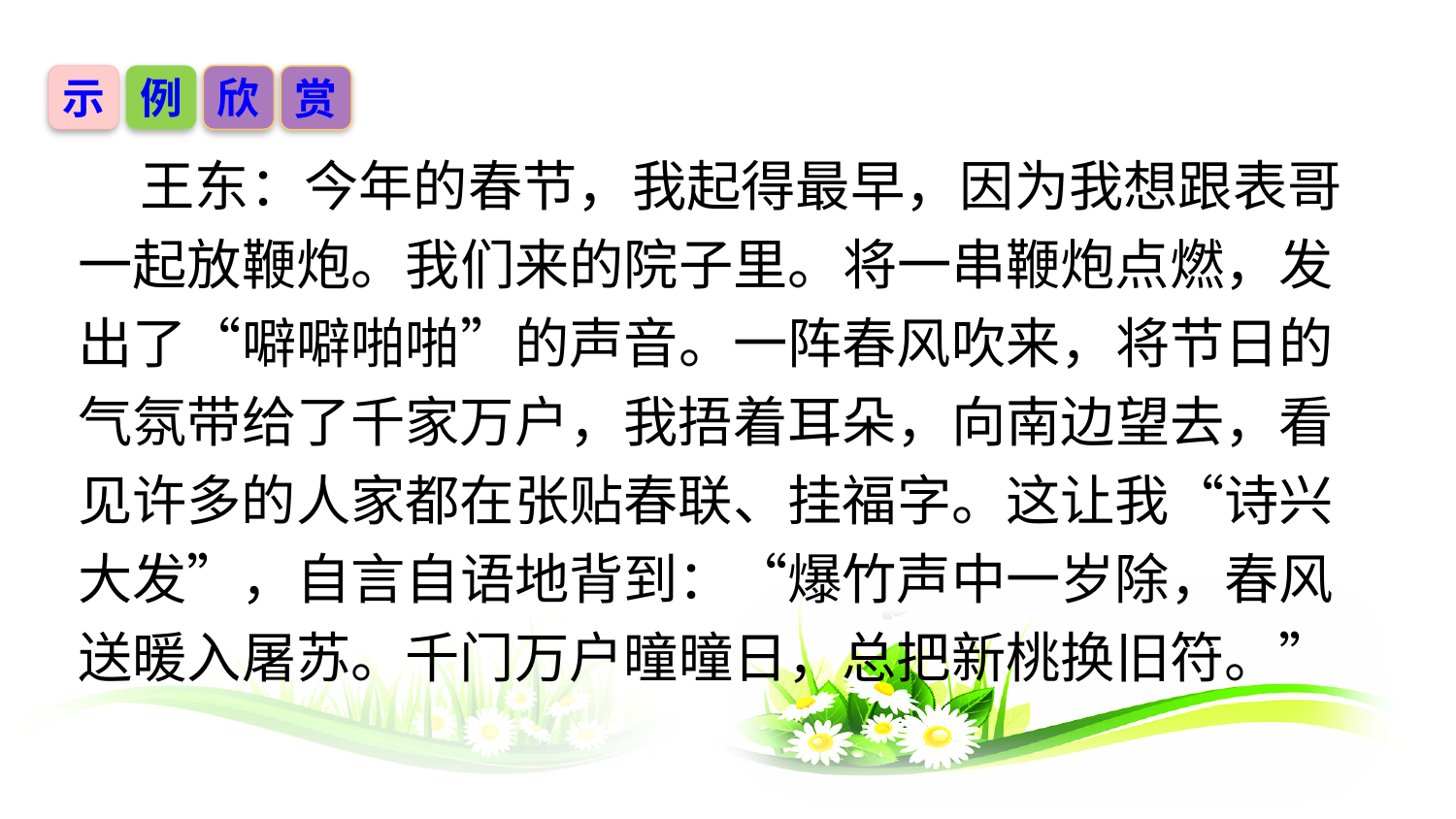

示
例
欣
赏
    王东：今年的春节，我起得最早，因为我想跟表哥一起放鞭炮。我们来的院子里。将一串鞭炮点燃，发出了“噼噼啪啪”的声音。一阵春风吹来，将节日的气氛带给了千家万户，我捂着耳朵，向南边望去，看见许多的人家都在张贴春联、挂福字。这让我“诗兴大发”，自言自语地背到：“爆竹声中一岁除，春风送暖入屠苏。千门万户曈曈日，总把新桃换旧符。”